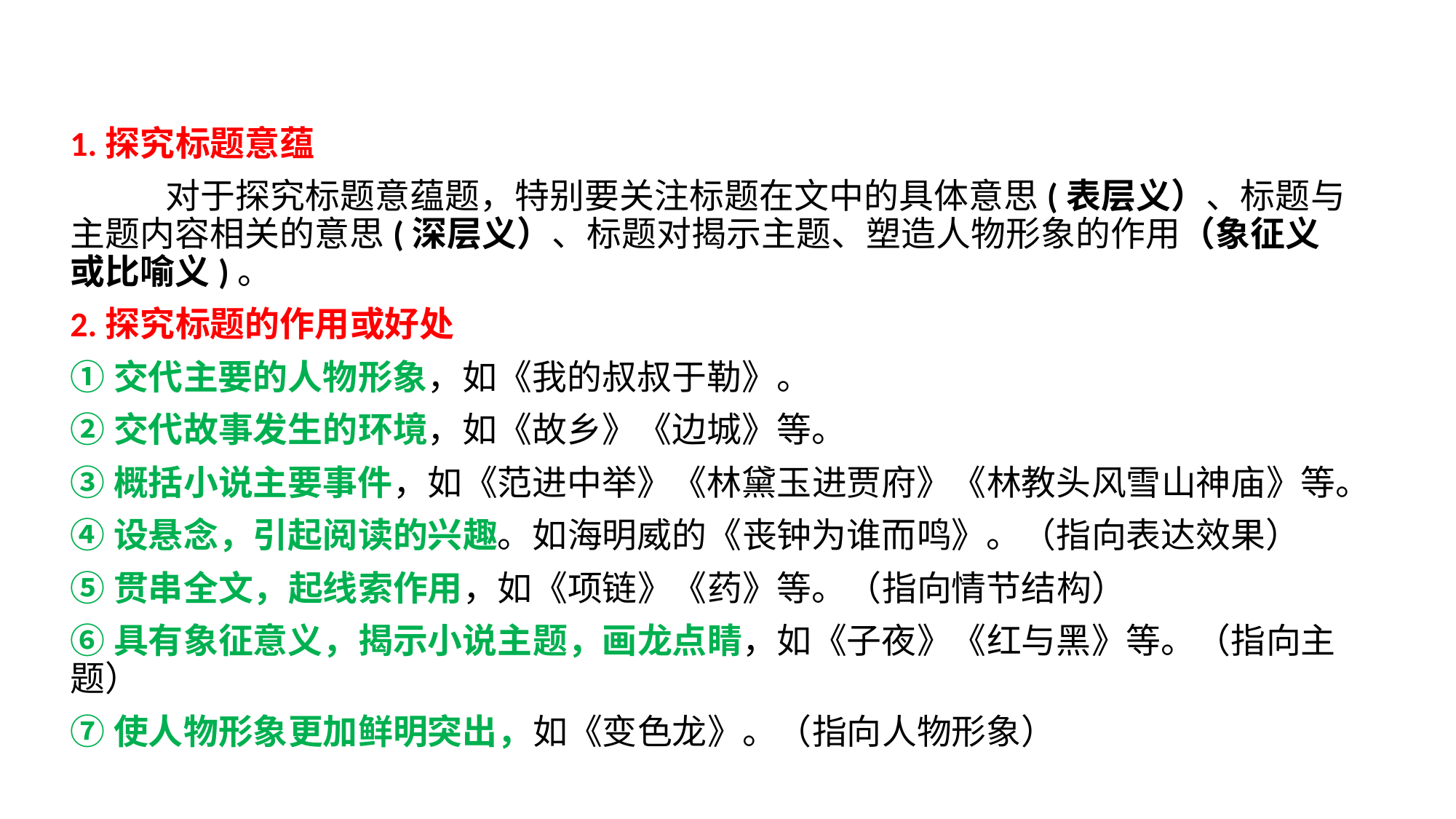

1.探究标题意蕴
         对于探究标题意蕴题，特别要关注标题在文中的具体意思(表层义）、标题与主题内容相关的意思(深层义）、标题对揭示主题、塑造人物形象的作用（象征义或比喻义)。
2.探究标题的作用或好处
①交代主要的人物形象，如《我的叔叔于勒》。
②交代故事发生的环境，如《故乡》《边城》等。
③概括小说主要事件，如《范进中举》《林黛玉进贾府》《林教头风雪山神庙》等。
④设悬念，引起阅读的兴趣。如海明威的《丧钟为谁而鸣》。（指向表达效果）
⑤贯串全文，起线索作用，如《项链》《药》等。（指向情节结构）
⑥具有象征意义，揭示小说主题，画龙点睛，如《子夜》《红与黑》等。（指向主题）
⑦使人物形象更加鲜明突出，如《变色龙》。（指向人物形象）